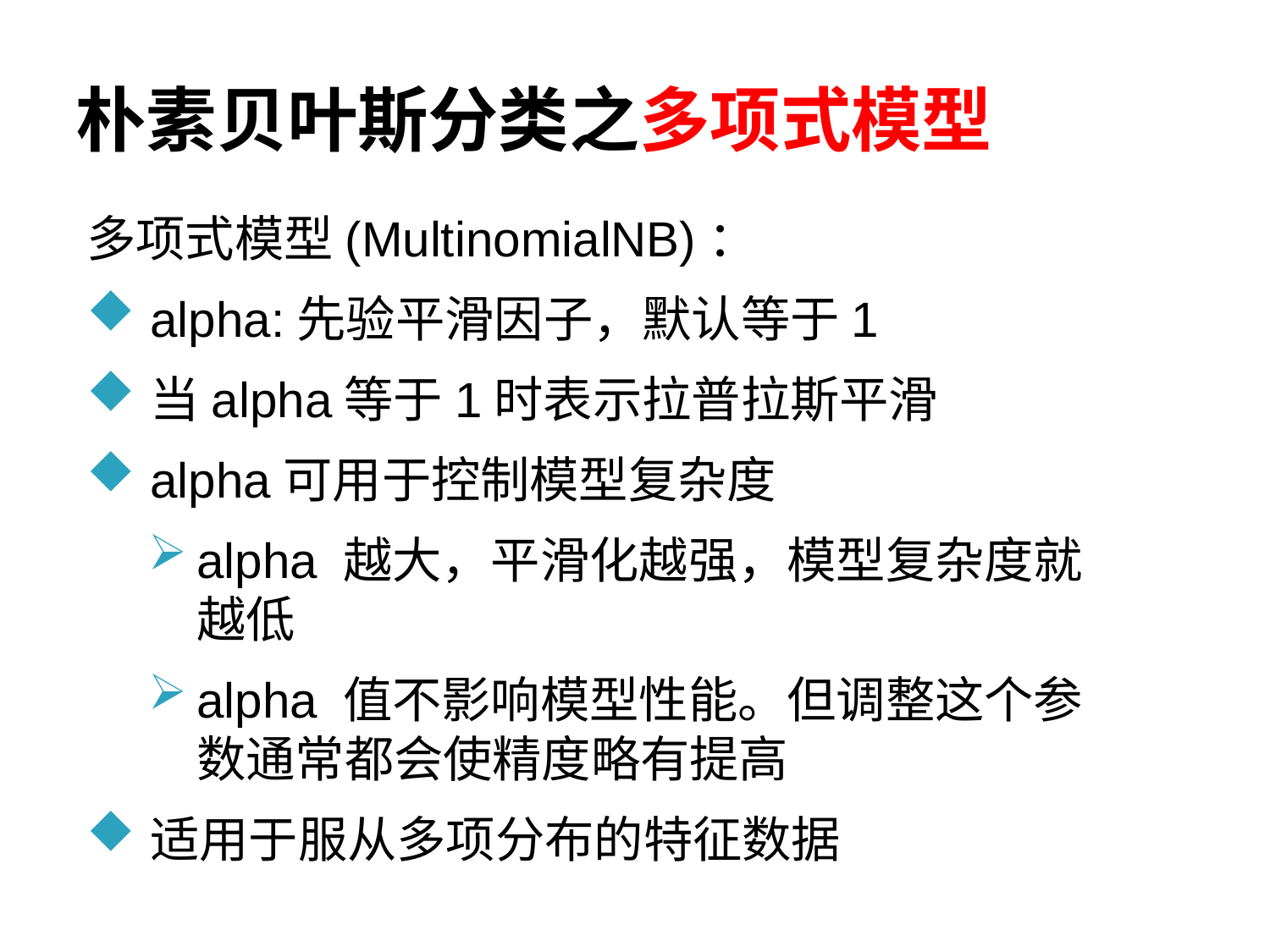

# 朴素贝叶斯分类之多项式模型
多项式模型(MultinomialNB)：
alpha:先验平滑因子，默认等于1
当alpha等于1时表示拉普拉斯平滑
alpha可用于控制模型复杂度
alpha 越大，平滑化越强，模型复杂度就越低
alpha 值不影响模型性能。但调整这个参数通常都会使精度略有提高
适用于服从多项分布的特征数据